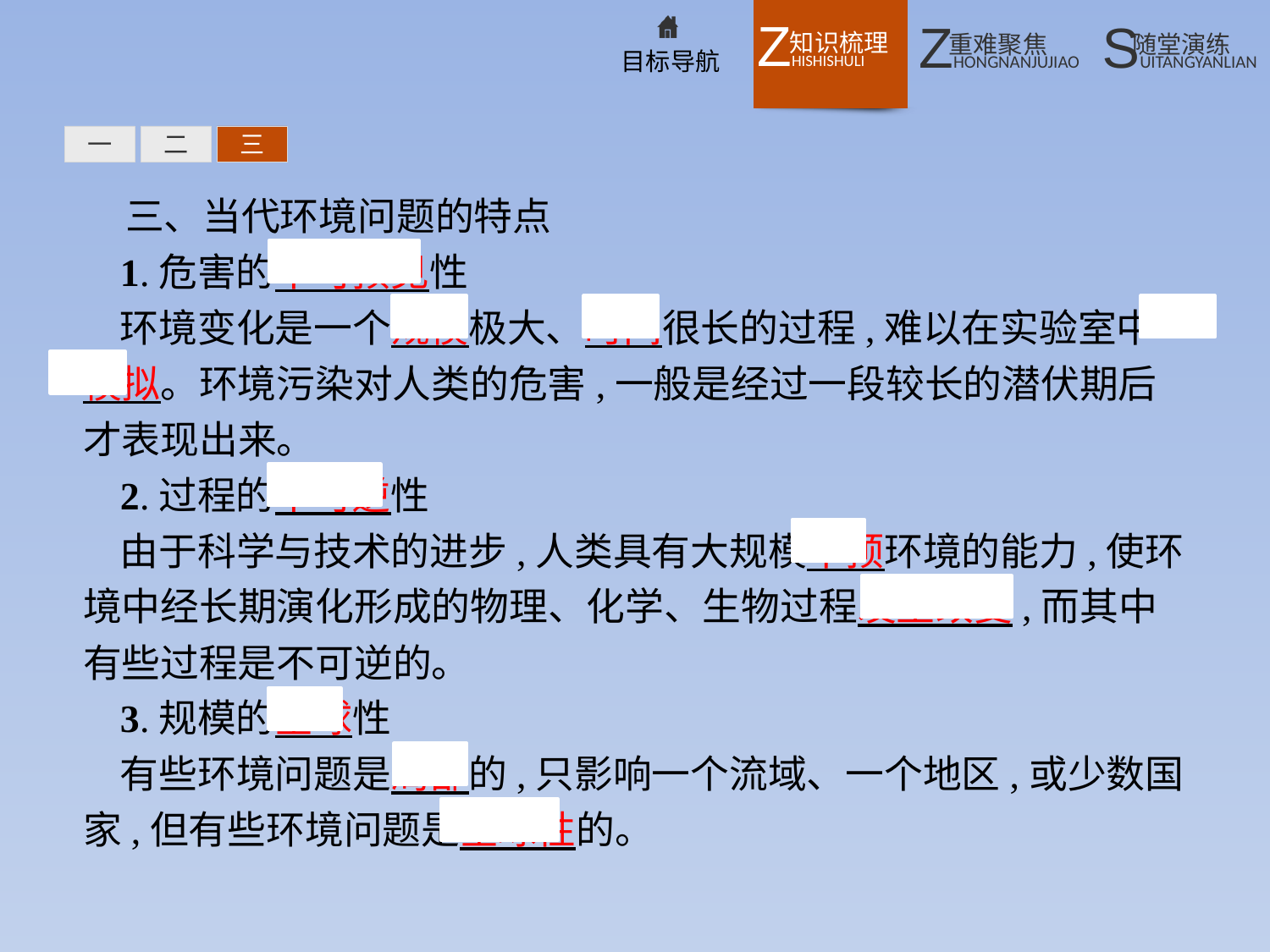

一
二
三
三、当代环境问题的特点
1.危害的不可预见性
环境变化是一个规模极大、时间很长的过程,难以在实验室中模拟。环境污染对人类的危害,一般是经过一段较长的潜伏期后才表现出来。
2.过程的不可逆性
由于科学与技术的进步,人类具有大规模干预环境的能力,使环境中经长期演化形成的物理、化学、生物过程发生改变,而其中有些过程是不可逆的。
3.规模的全球性
有些环境问题是局部的,只影响一个流域、一个地区,或少数国家,但有些环境问题是全球性的。